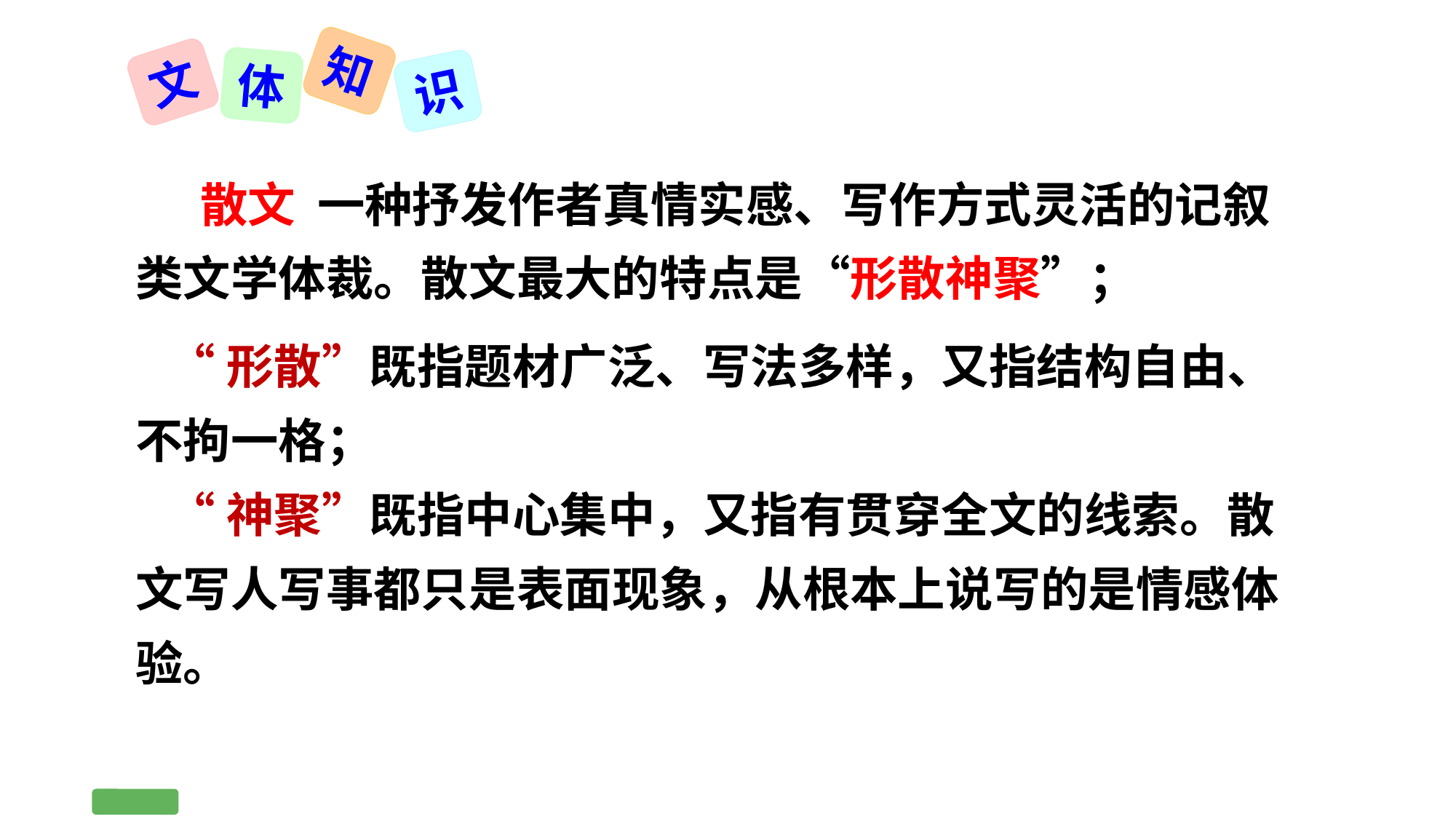

知
文
体
识
     散文  一种抒发作者真情实感、写作方式灵活的记叙类文学体裁。散文最大的特点是“形散神聚”；
   “形散”既指题材广泛、写法多样，又指结构自由、不拘一格；
   “神聚”既指中心集中，又指有贯穿全文的线索。散文写人写事都只是表面现象，从根本上说写的是情感体验。